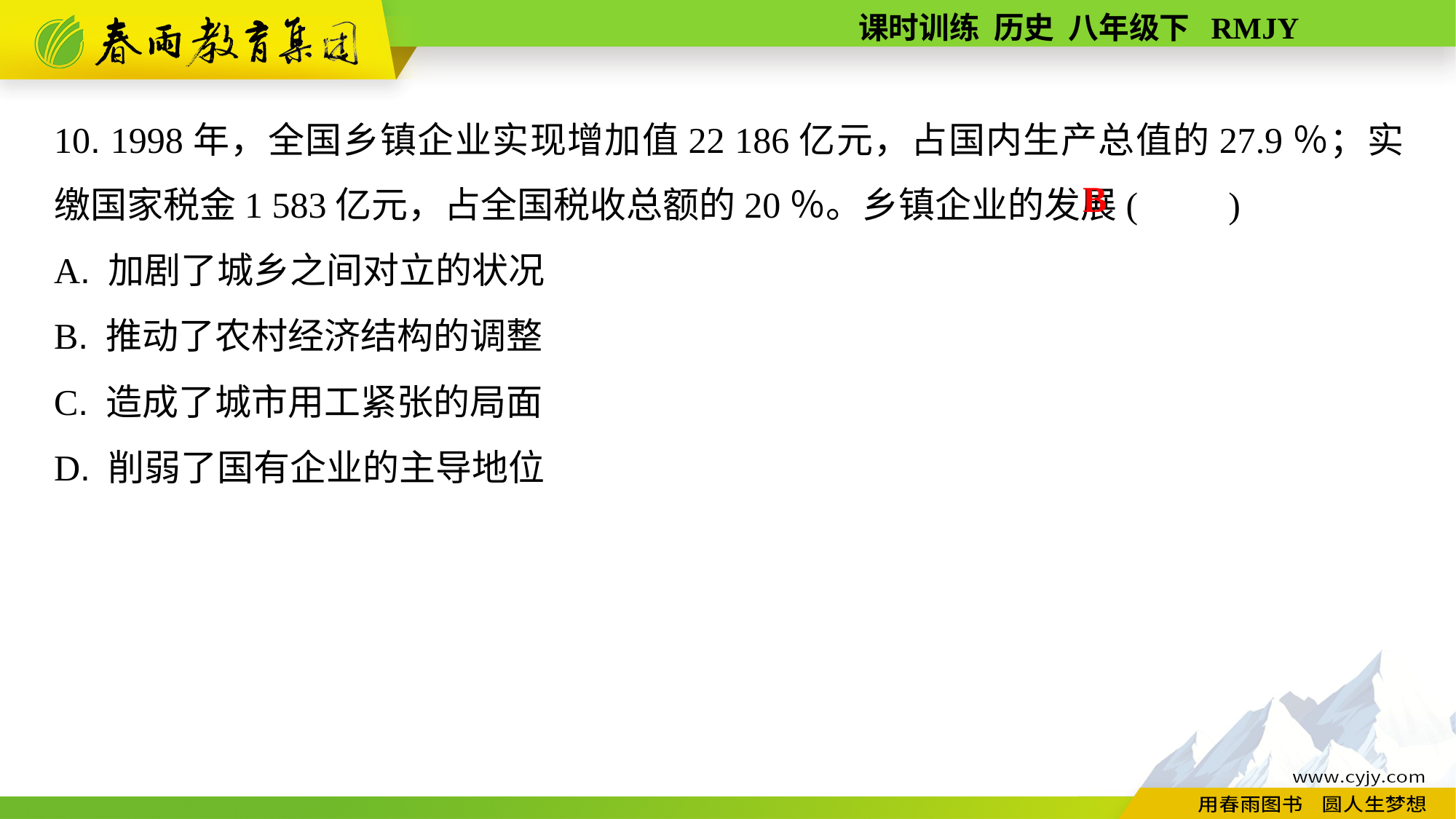

10. 1998年，全国乡镇企业实现增加值22 186亿元，占国内生产总值的27.9％；实缴国家税金1 583亿元，占全国税收总额的20％。乡镇企业的发展(　　)
A. 加剧了城乡之间对立的状况
B. 推动了农村经济结构的调整
C. 造成了城市用工紧张的局面
D. 削弱了国有企业的主导地位
B